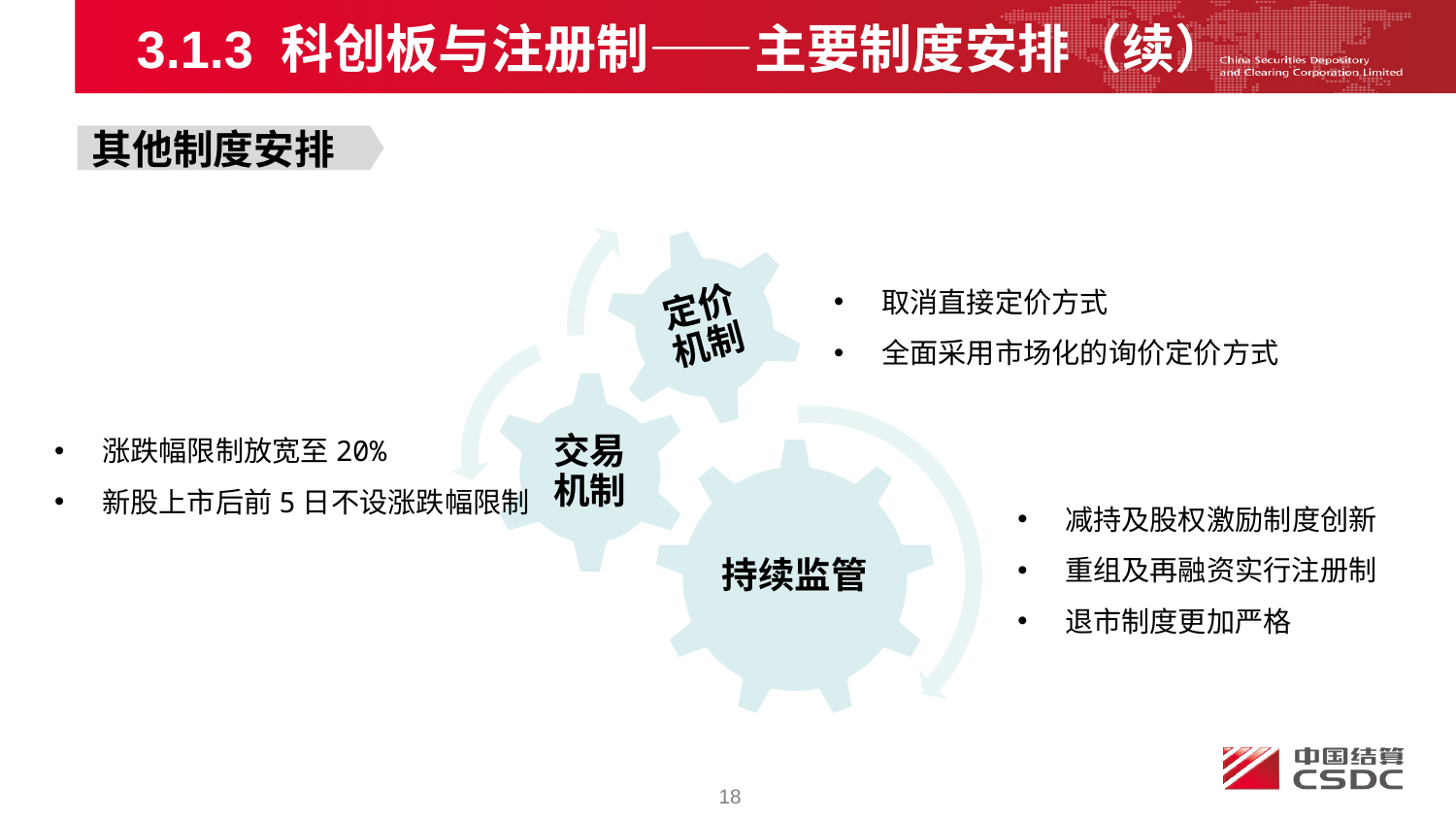

3.1.3 科创板与注册制——主要制度安排（续）
其他制度安排
持续监管
交易机制
定价机制
 取消直接定价方式
 全面采用市场化的询价定价方式
 涨跌幅限制放宽至20%
 新股上市后前5日不设涨跌幅限制
 减持及股权激励制度创新
 重组及再融资实行注册制
 退市制度更加严格
18